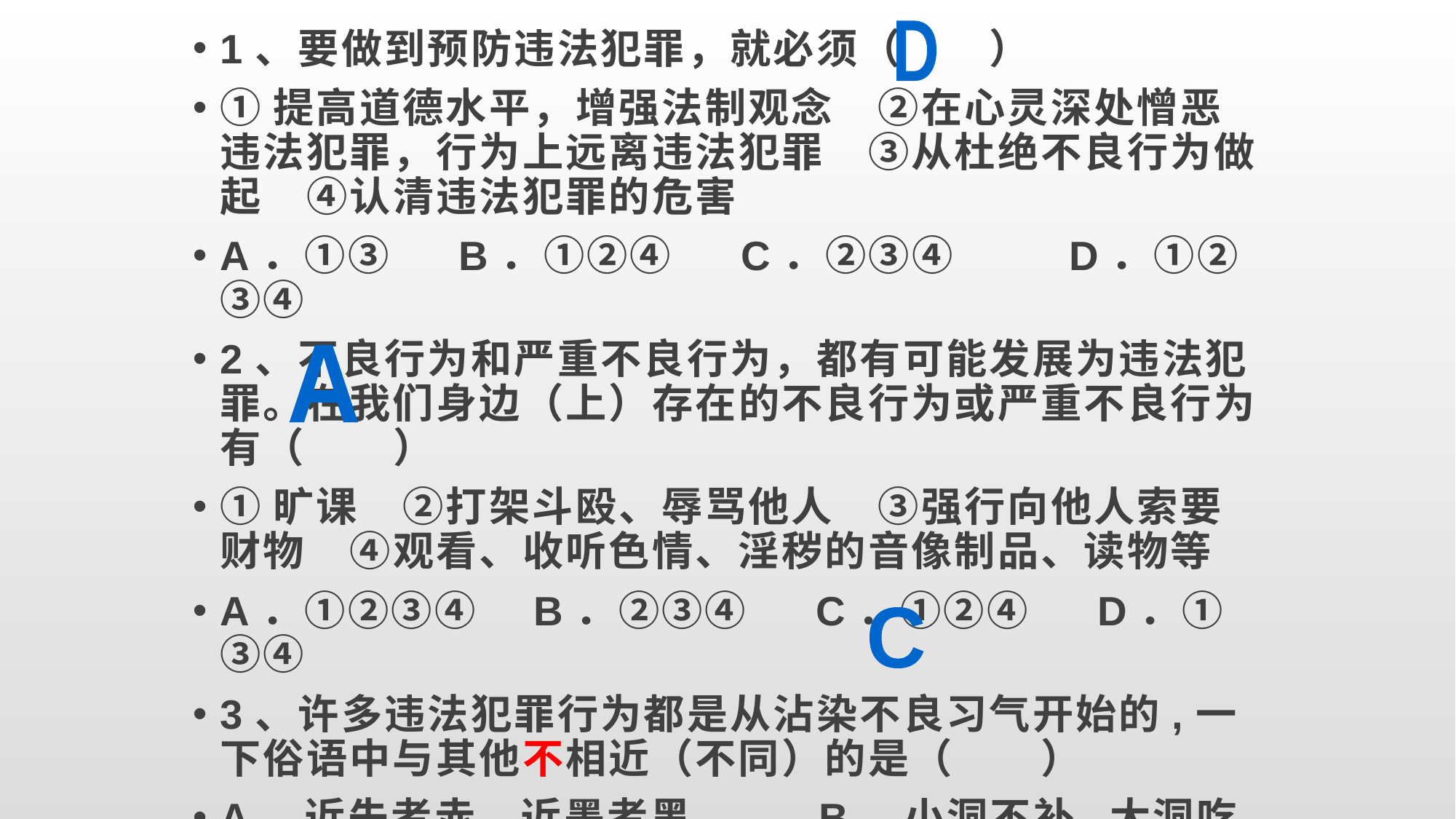

D
1、要做到预防违法犯罪，就必须（　　）
①提高道德水平，增强法制观念　②在心灵深处憎恶违法犯罪，行为上远离违法犯罪　③从杜绝不良行为做起　④认清违法犯罪的危害
A．①③     B．①②④     C．②③④         D．①②③④
2、不良行为和严重不良行为，都有可能发展为违法犯罪。在我们身边（上）存在的不良行为或严重不良行为有（　　）
①旷课　②打架斗殴、辱骂他人　③强行向他人索要财物　④观看、收听色情、淫秽的音像制品、读物等
A．①②③④    B．②③④     C．①②④     D．①③④
3、许多违法犯罪行为都是从沾染不良习气开始的,一下俗语中与其他不相近（不同）的是（　　）
A．近朱者赤，近墨者黑          B．小洞不补,大洞吃苦
C．蓬生麻中，不扶自立          D．小时偷针，大时偷金
A
C